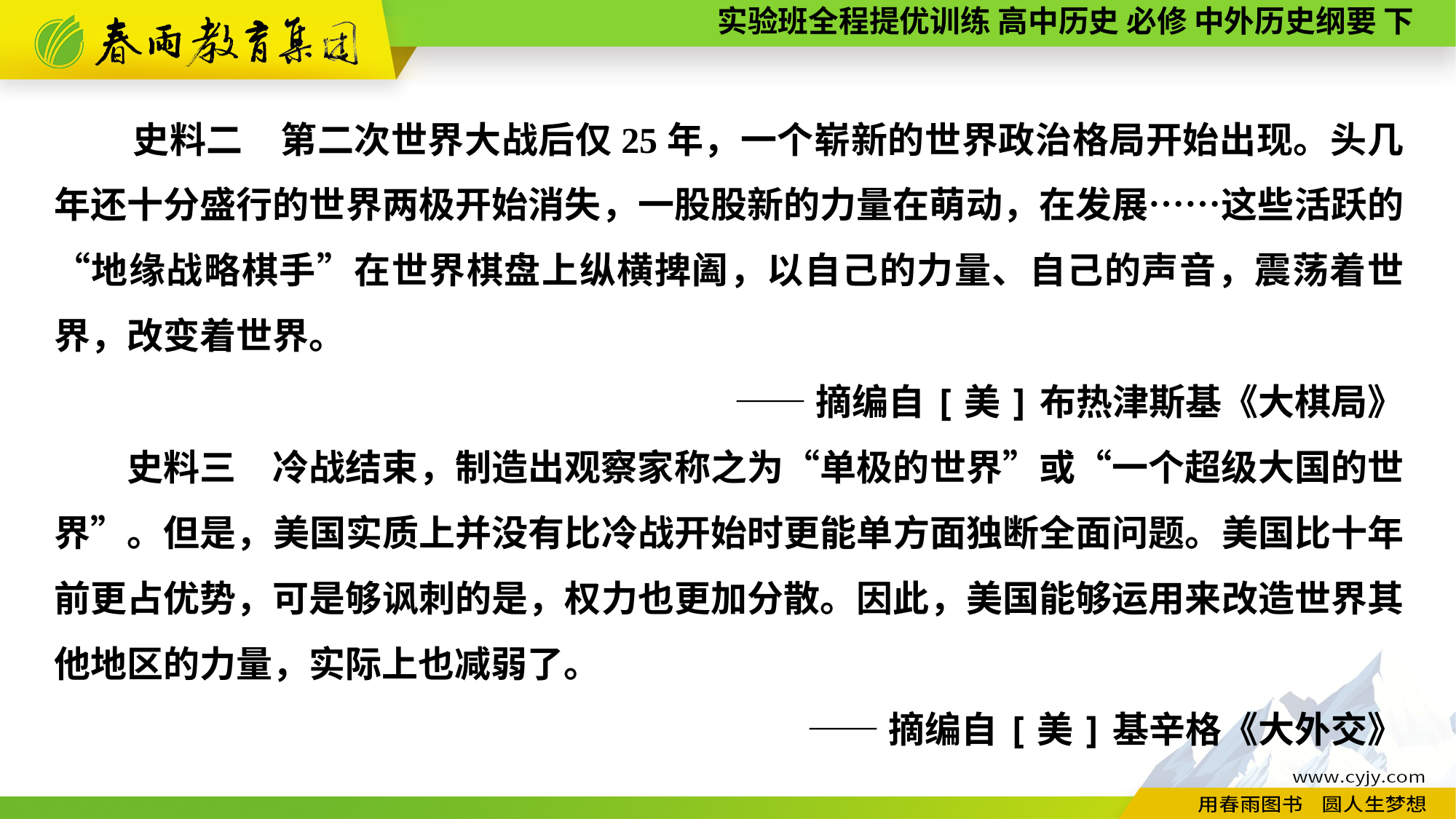

史料二　第二次世界大战后仅25年，一个崭新的世界政治格局开始出现。头几年还十分盛行的世界两极开始消失，一股股新的力量在萌动，在发展……这些活跃的“地缘战略棋手”在世界棋盘上纵横捭阖，以自己的力量、自己的声音，震荡着世界，改变着世界。
——摘编自[美]布热津斯基《大棋局》
　　史料三　冷战结束，制造出观察家称之为“单极的世界”或“一个超级大国的世界”。但是，美国实质上并没有比冷战开始时更能单方面独断全面问题。美国比十年前更占优势，可是够讽刺的是，权力也更加分散。因此，美国能够运用来改造世界其他地区的力量，实际上也减弱了。
——摘编自[美]基辛格《大外交》